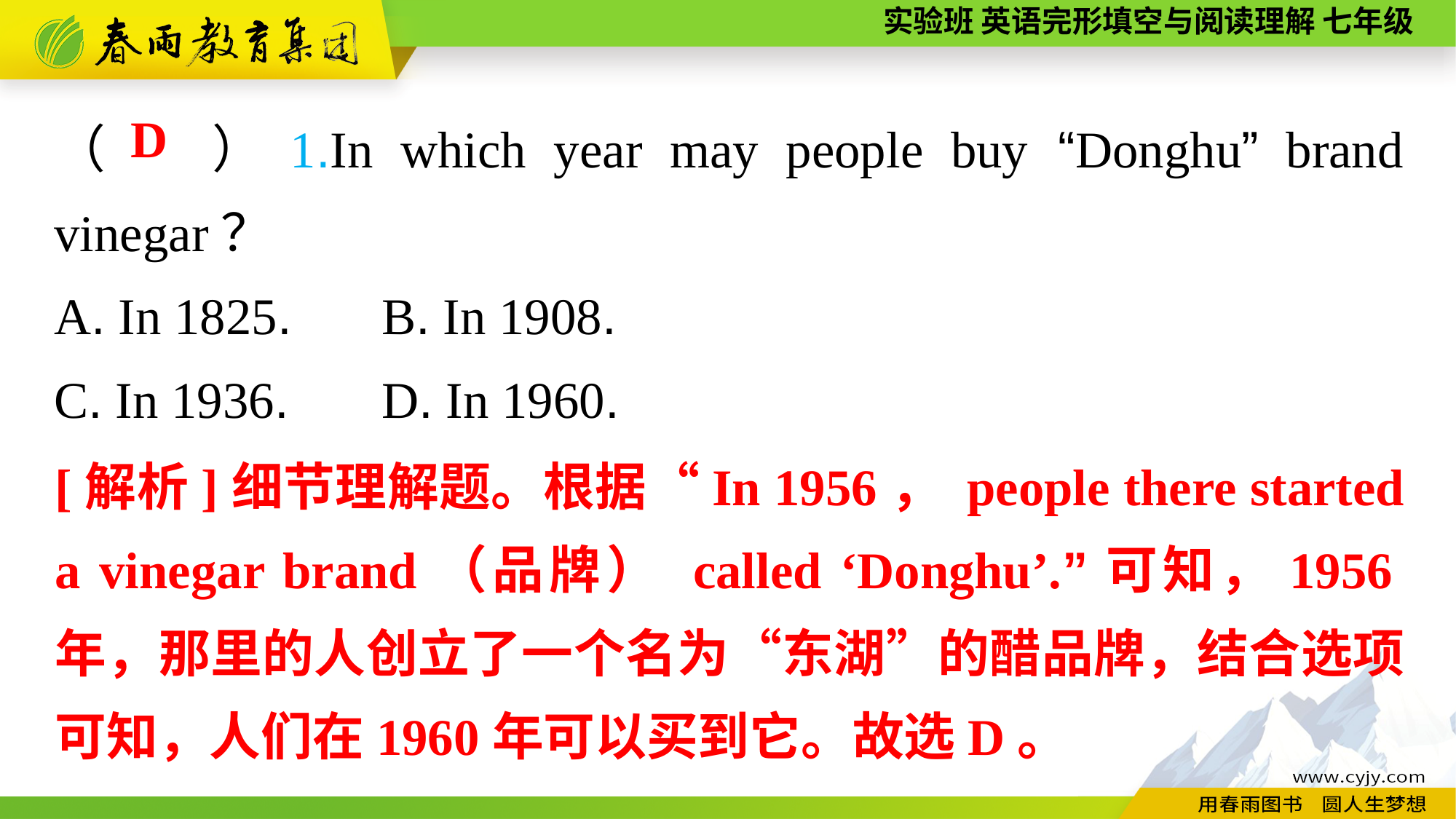

（　 ）1.In which year may people buy “Donghu” brand vinegar？
A. In 1825.	B. In 1908.
C. In 1936.	D. In 1960.
D
[解析]细节理解题。根据“In 1956， people there started a vinegar brand（品牌） called ‘Donghu’.”可知，1956年，那里的人创立了一个名为“东湖”的醋品牌，结合选项可知，人们在1960年可以买到它。故选D。